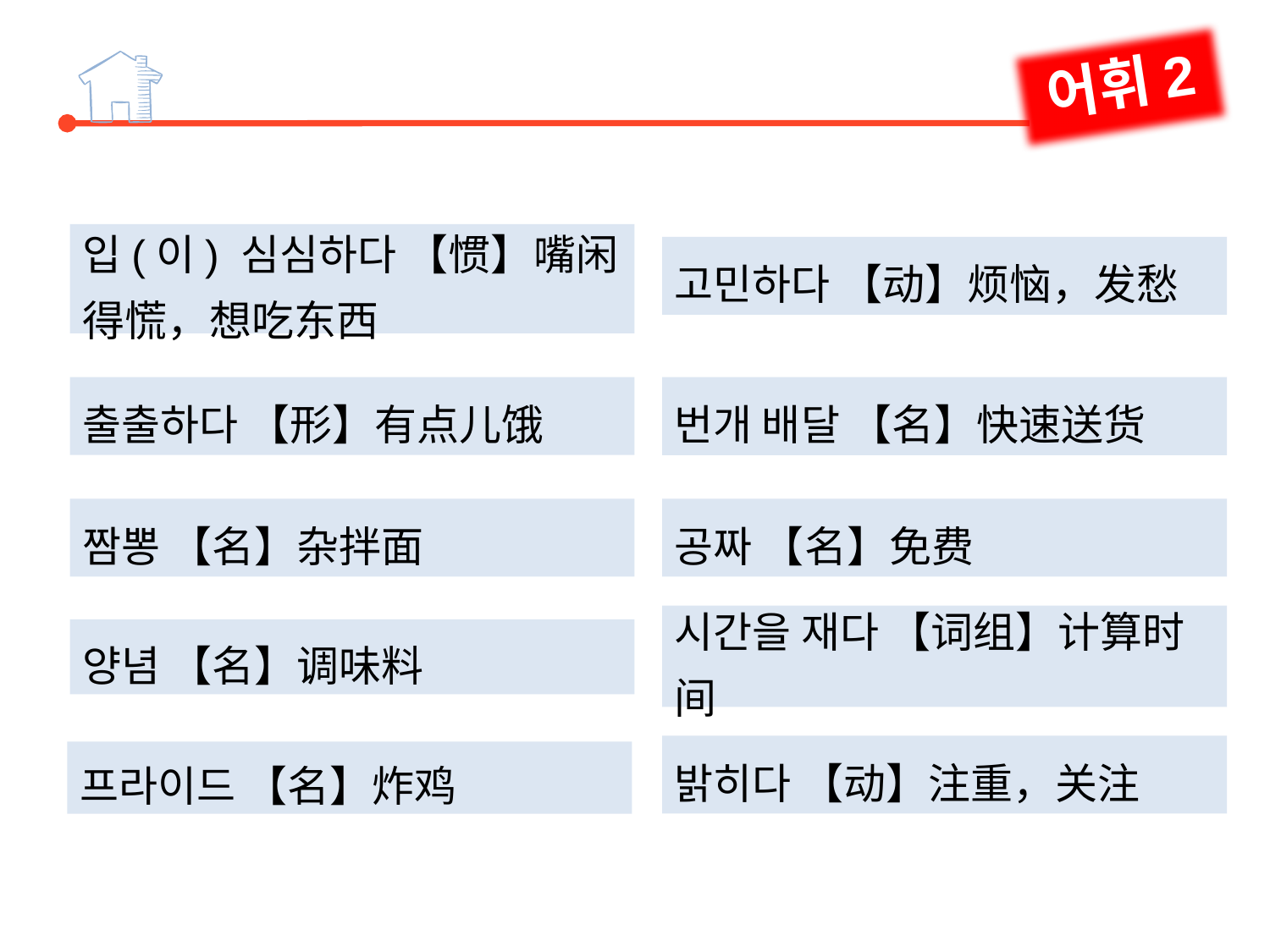

어휘2

입(이) 심심하다 【惯】嘴闲得慌，想吃东西
고민하다 【动】烦恼，发愁
번개 배달 【名】快速送货
출출하다 【形】有点儿饿
공짜 【名】免费
짬뽕 【名】杂拌面
시간을 재다 【词组】计算时间
양념 【名】调味料
밝히다 【动】注重，关注
프라이드 【名】炸鸡